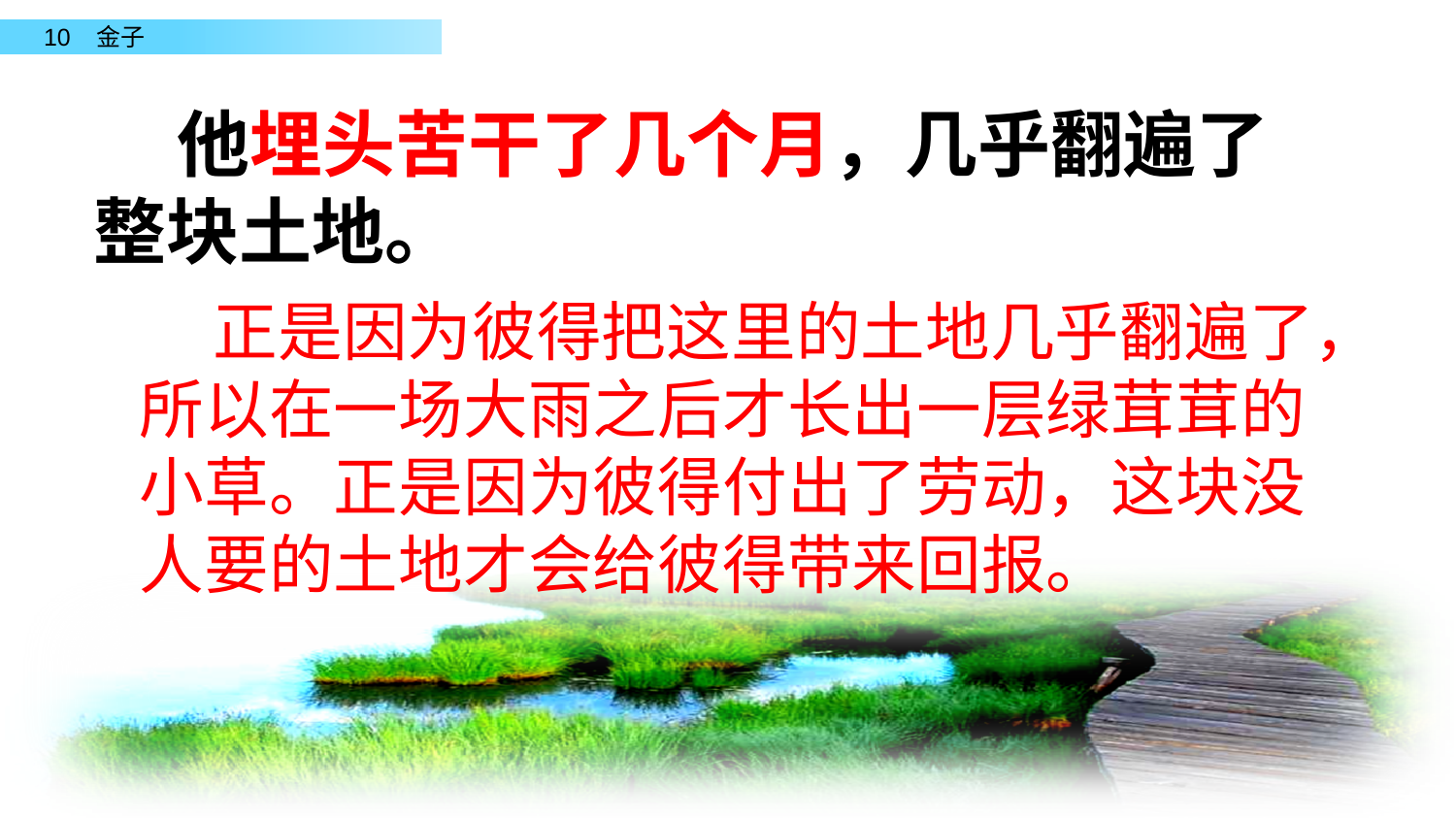

他埋头苦干了几个月，几乎翻遍了整块土地。
    正是因为彼得把这里的土地几乎翻遍了，所以在一场大雨之后才长出一层绿茸茸的小草。正是因为彼得付出了劳动，这块没人要的土地才会给彼得带来回报。